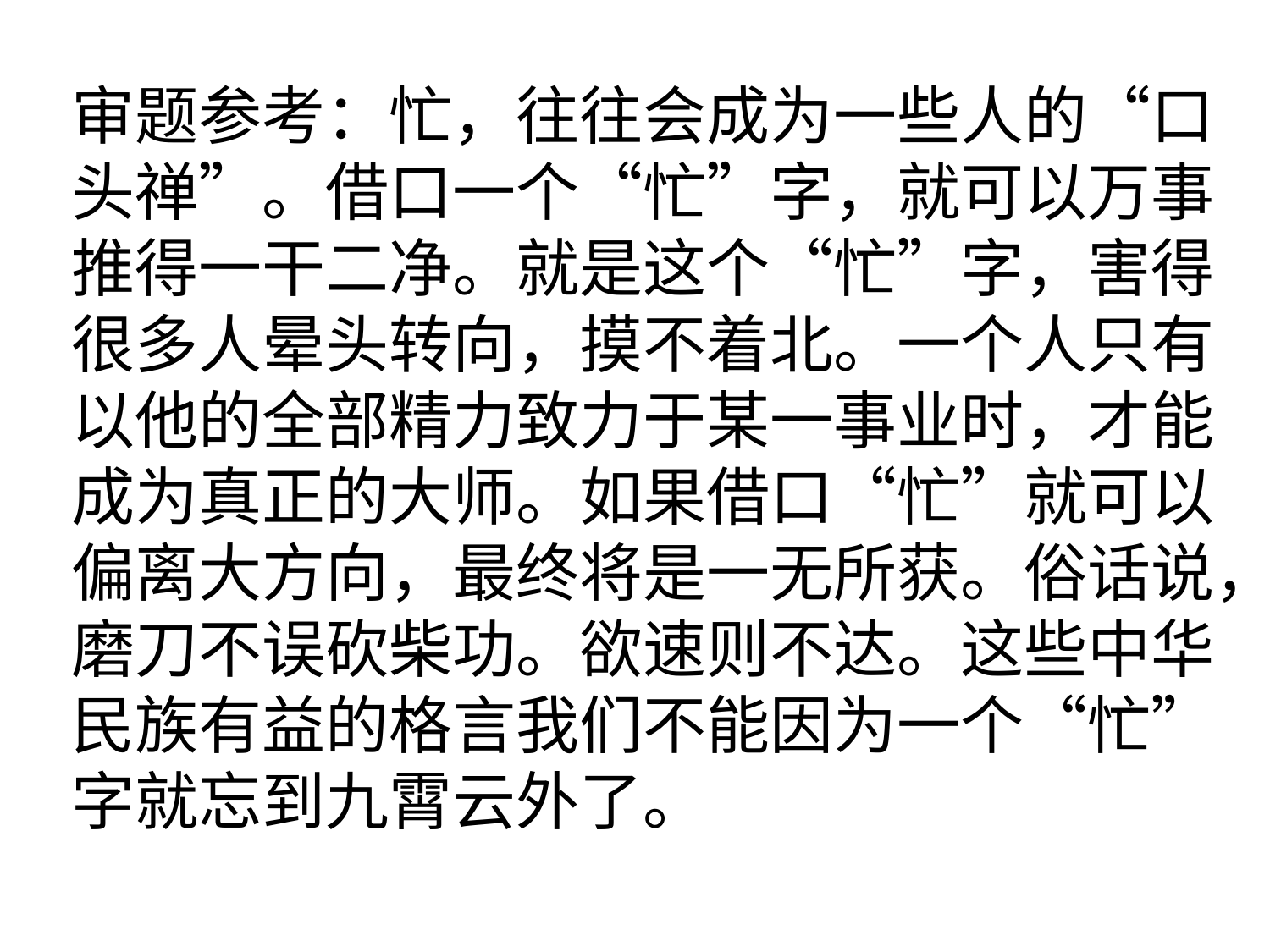

审题参考：忙，往往会成为一些人的“口头禅”。借口一个“忙”字，就可以万事推得一干二净。就是这个“忙”字，害得很多人晕头转向，摸不着北。一个人只有以他的全部精力致力于某一事业时，才能成为真正的大师。如果借口“忙”就可以偏离大方向，最终将是一无所获。俗话说，磨刀不误砍柴功。欲速则不达。这些中华民族有益的格言我们不能因为一个“忙”字就忘到九霄云外了。